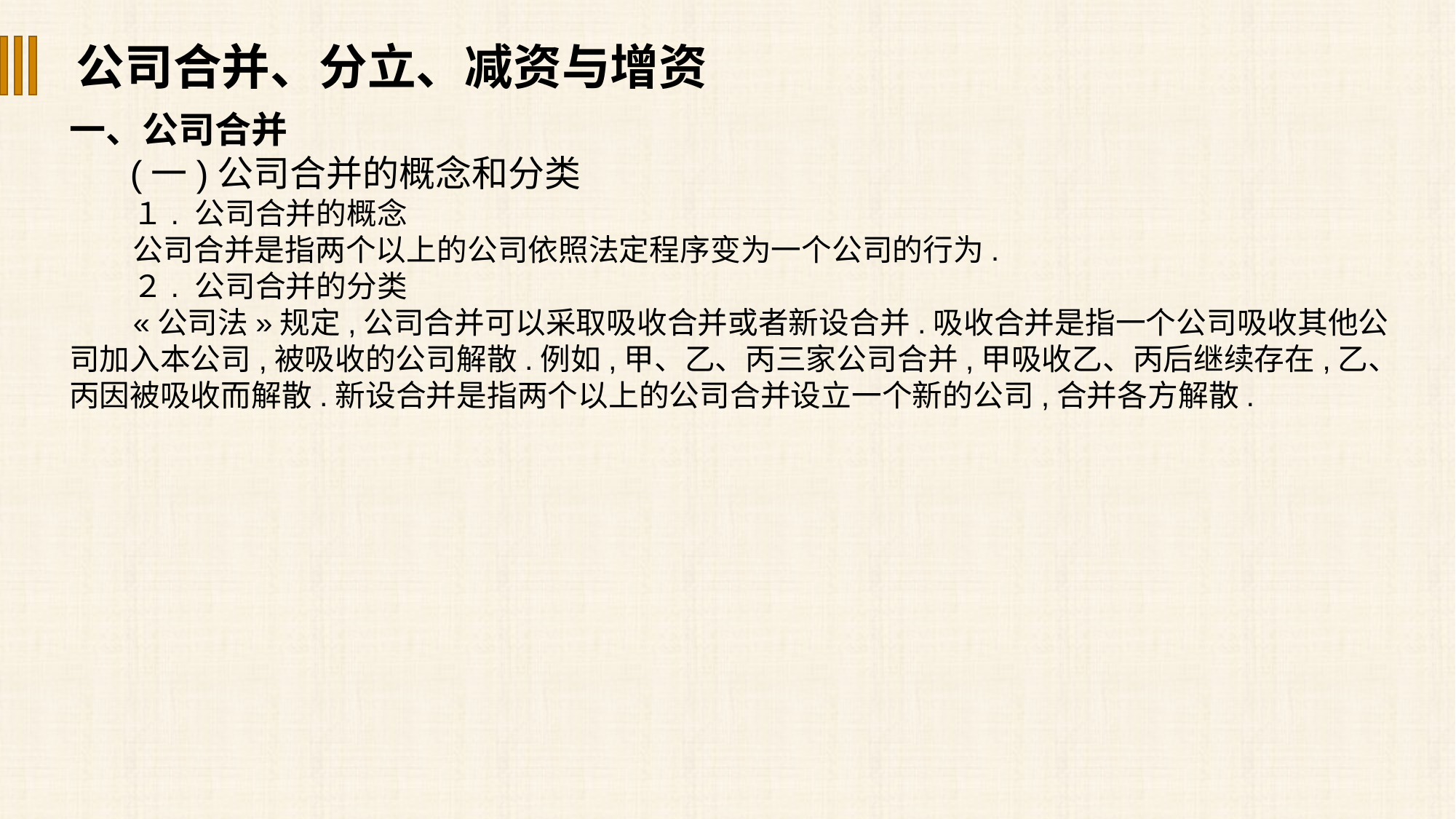

公司合并、分立、减资与增资

一、公司合并
      (一)公司合并的概念和分类
１. 公司合并的概念
公司合并是指两个以上的公司依照法定程序变为一个公司的行为.
２. 公司合并的分类
«公司法»规定,公司合并可以采取吸收合并或者新设合并.吸收合并是指一个公司吸收其他公司加入本公司,被吸收的公司解散.例如,甲、乙、丙三家公司合并,甲吸收乙、丙后继续存在,乙、丙因被吸收而解散.新设合并是指两个以上的公司合并设立一个新的公司,合并各方解散.